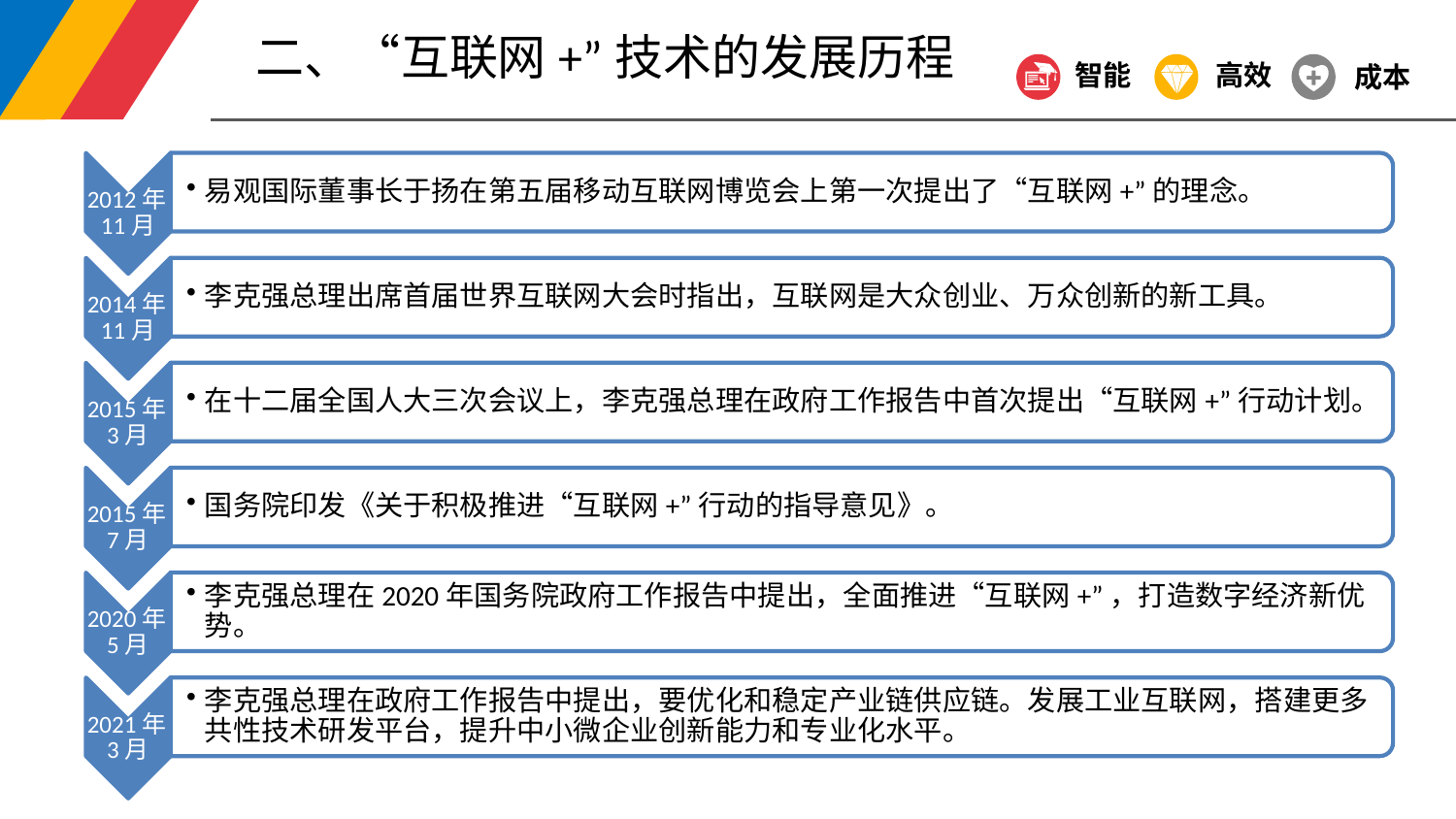

二、“互联网+”技术的发展历程
智能
高效
成本
2012年11月
易观国际董事长于扬在第五届移动互联网博览会上第一次提出了“互联网+”的理念。
2014年11月
李克强总理出席首届世界互联网大会时指出，互联网是大众创业、万众创新的新工具。
2015年3月
在十二届全国人大三次会议上，李克强总理在政府工作报告中首次提出“互联网+”行动计划。
2015年7月
国务院印发《关于积极推进“互联网+”行动的指导意见》。
2020年5月
李克强总理在2020年国务院政府工作报告中提出，全面推进“互联网+”，打造数字经济新优势。
2021年3月
李克强总理在政府工作报告中提出，要优化和稳定产业链供应链。发展工业互联网，搭建更多共性技术研发平台，提升中小微企业创新能力和专业化水平。